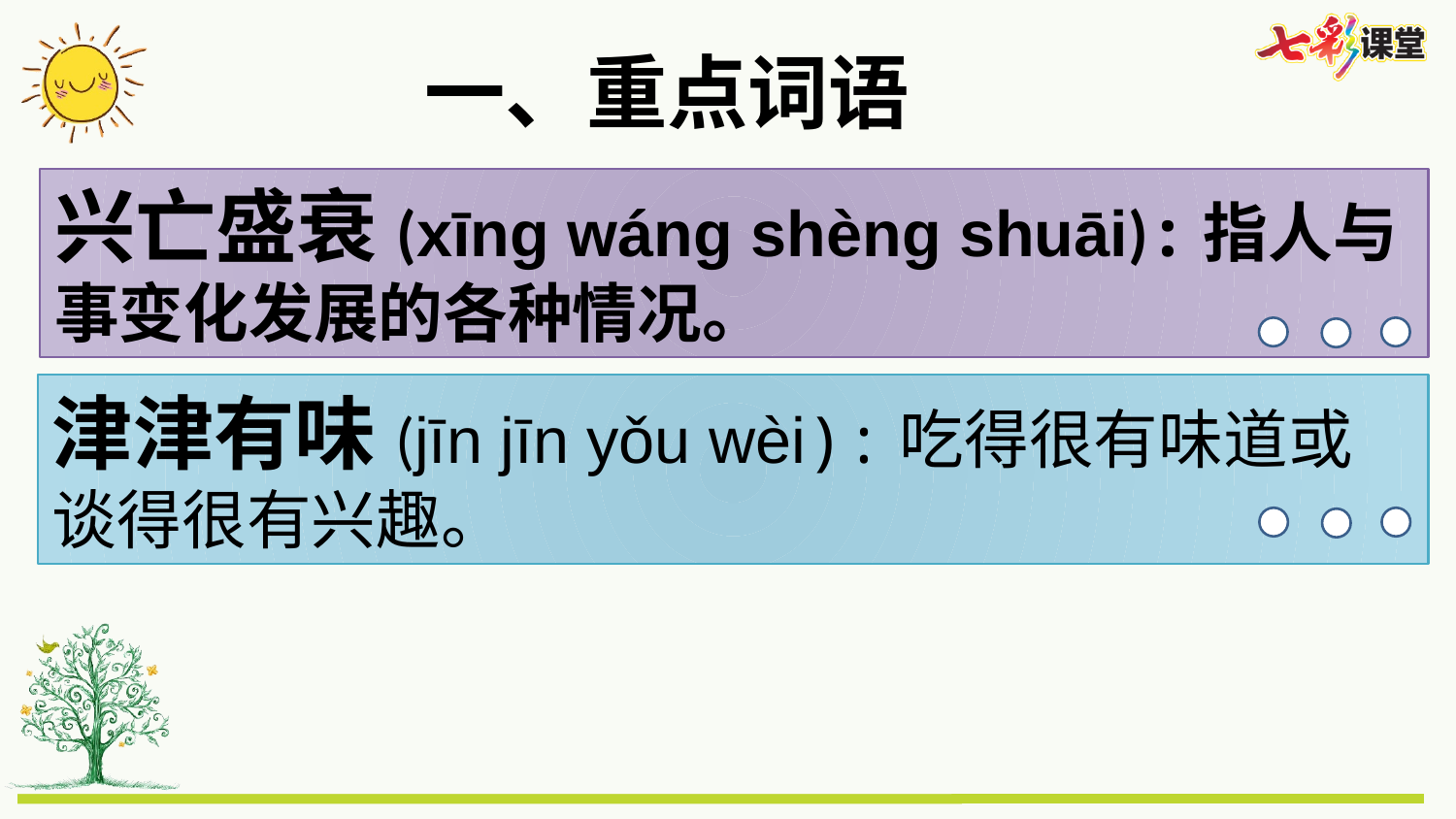

一、重点词语
兴亡盛衰(xīnɡ wáng shènɡ shuāi):指人与事变化发展的各种情况。

津津有味(jīn jīn yǒu wèi):吃得很有味道或谈得很有兴趣。